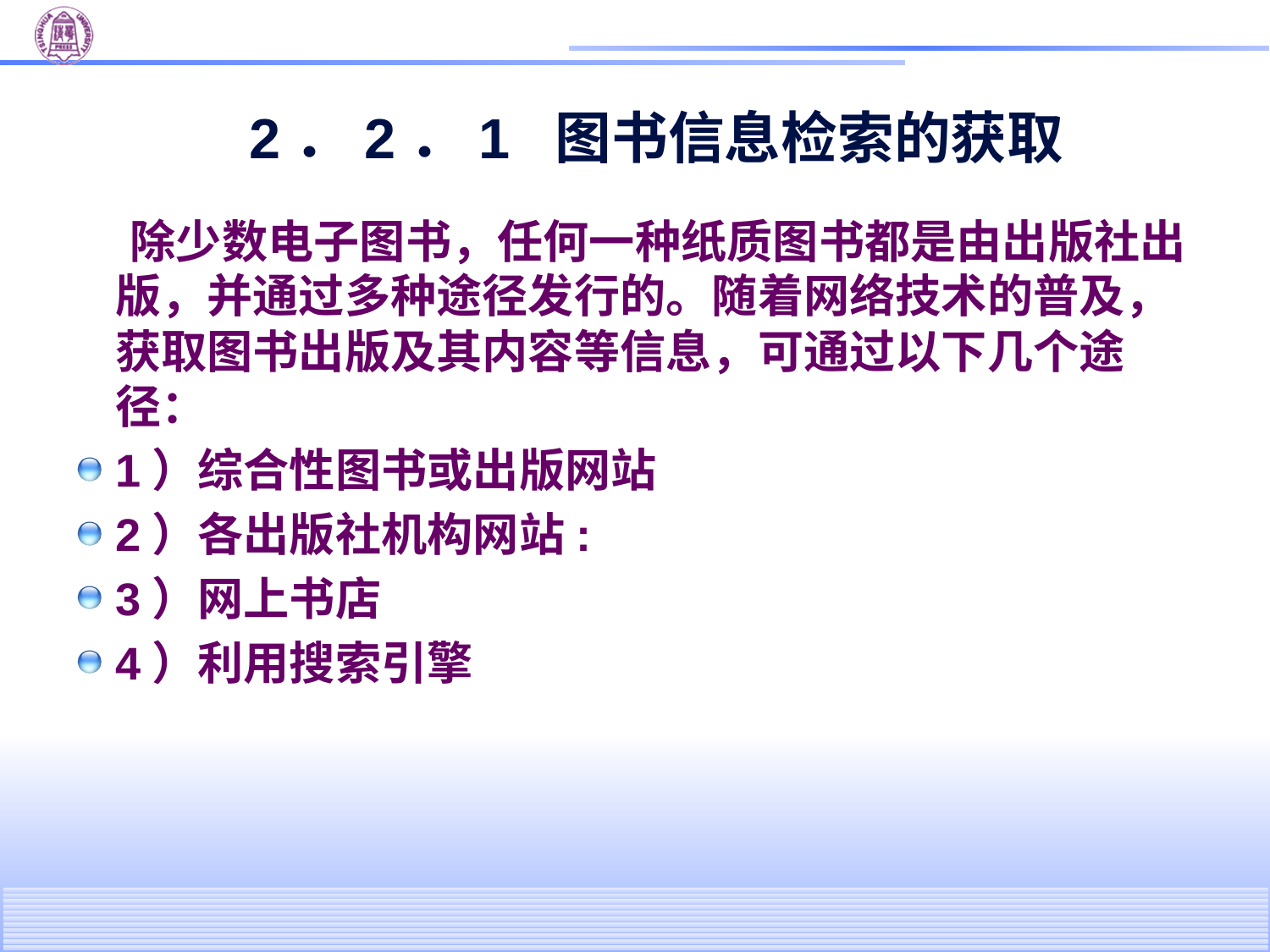

# 2．2．1  图书信息检索的获取
    除少数电子图书，任何一种纸质图书都是由出版社出版，并通过多种途径发行的。随着网络技术的普及，获取图书出版及其内容等信息，可通过以下几个途径：
1）综合性图书或出版网站
2）各出版社机构网站:
3）网上书店
4）利用搜索引擎